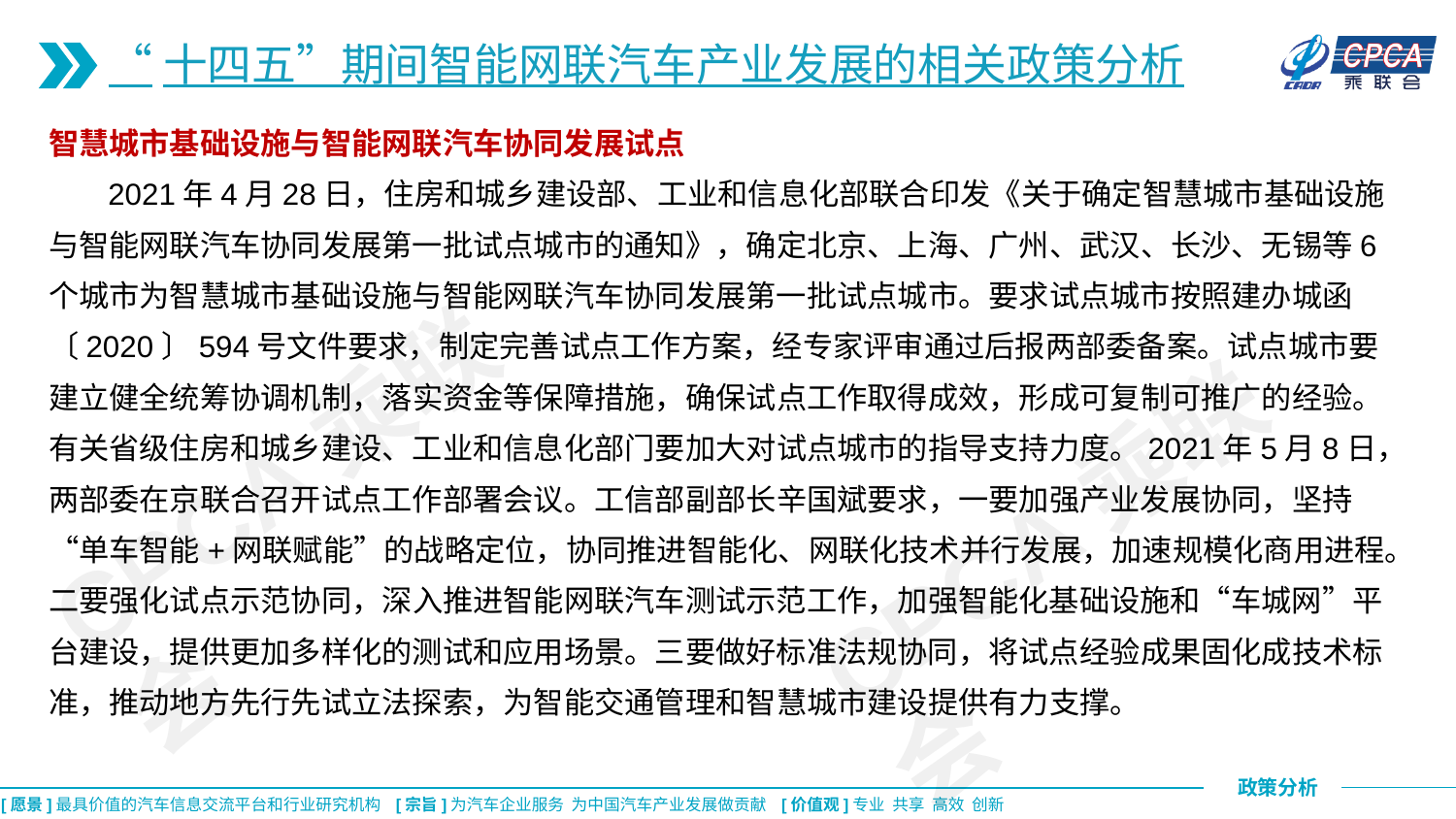

“十四五”期间智能网联汽车产业发展的相关政策分析
智慧城市基础设施与智能网联汽车协同发展试点
       2021年4月28日，住房和城乡建设部、工业和信息化部联合印发《关于确定智慧城市基础设施与智能网联汽车协同发展第一批试点城市的通知》，确定北京、上海、广州、武汉、长沙、无锡等6个城市为智慧城市基础设施与智能网联汽车协同发展第一批试点城市。要求试点城市按照建办城函〔2020〕594号文件要求，制定完善试点工作方案，经专家评审通过后报两部委备案。试点城市要建立健全统筹协调机制，落实资金等保障措施，确保试点工作取得成效，形成可复制可推广的经验。有关省级住房和城乡建设、工业和信息化部门要加大对试点城市的指导支持力度。2021年5月8日，两部委在京联合召开试点工作部署会议。工信部副部长辛国斌要求，一要加强产业发展协同，坚持“单车智能+网联赋能”的战略定位，协同推进智能化、网联化技术并行发展，加速规模化商用进程。二要强化试点示范协同，深入推进智能网联汽车测试示范工作，加强智能化基础设施和“车城网”平台建设，提供更加多样化的测试和应用场景。三要做好标准法规协同，将试点经验成果固化成技术标准，推动地方先行先试立法探索，为智能交通管理和智慧城市建设提供有力支撑。
CPCA乘联会
CPCA乘联会